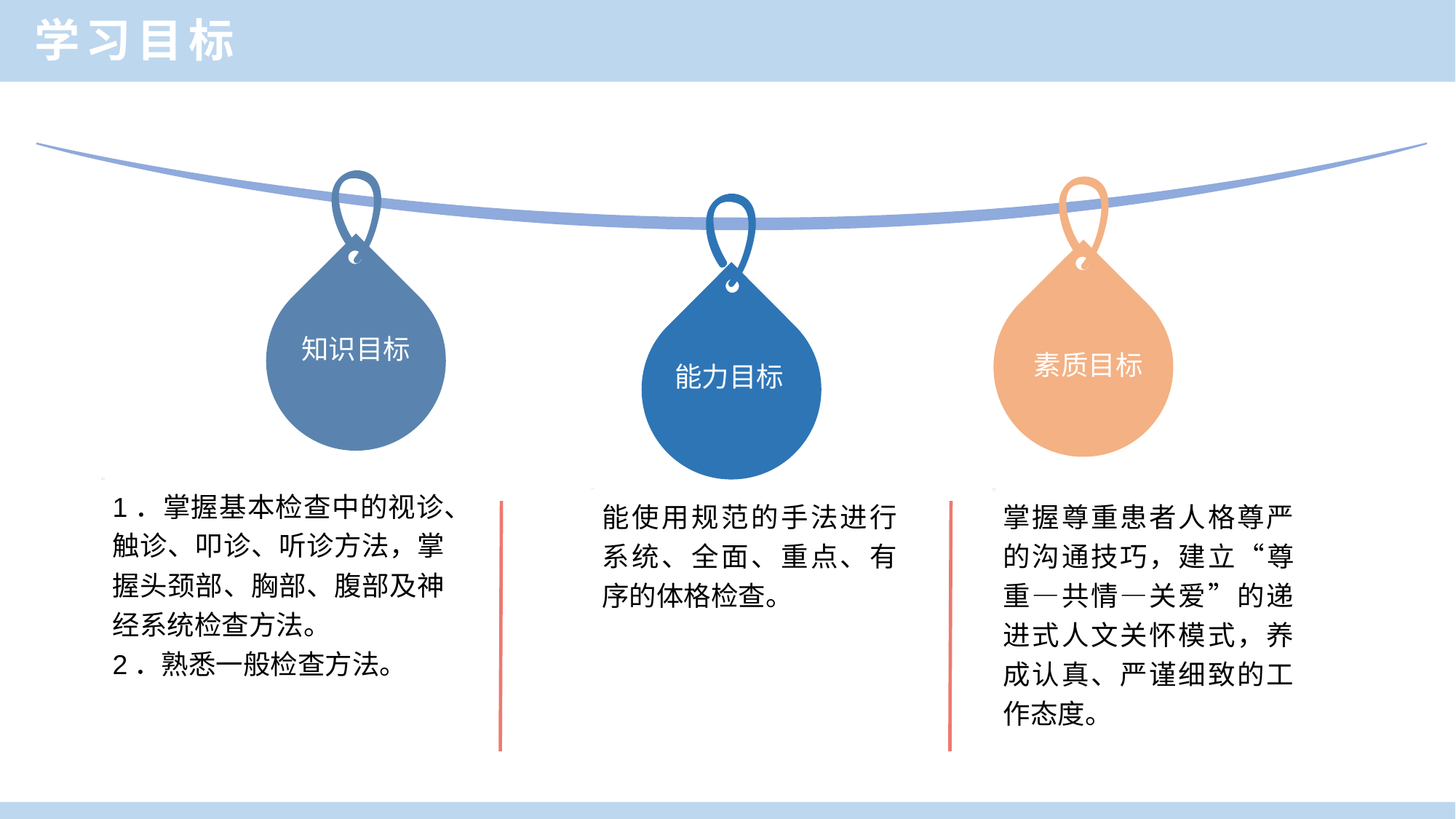

学习目标

知识目标

素质目标

能力目标
1．掌握基本检查中的视诊、触诊、叩诊、听诊方法，掌握头颈部、胸部、腹部及神经系统检查方法。
2．熟悉一般检查方法。
能使用规范的手法进行系统、全面、重点、有序的体格检查。
掌握尊重患者人格尊严的沟通技巧，建立“尊重—共情—关爱”的递进式人文关怀模式，养成认真、严谨细致的工作态度。